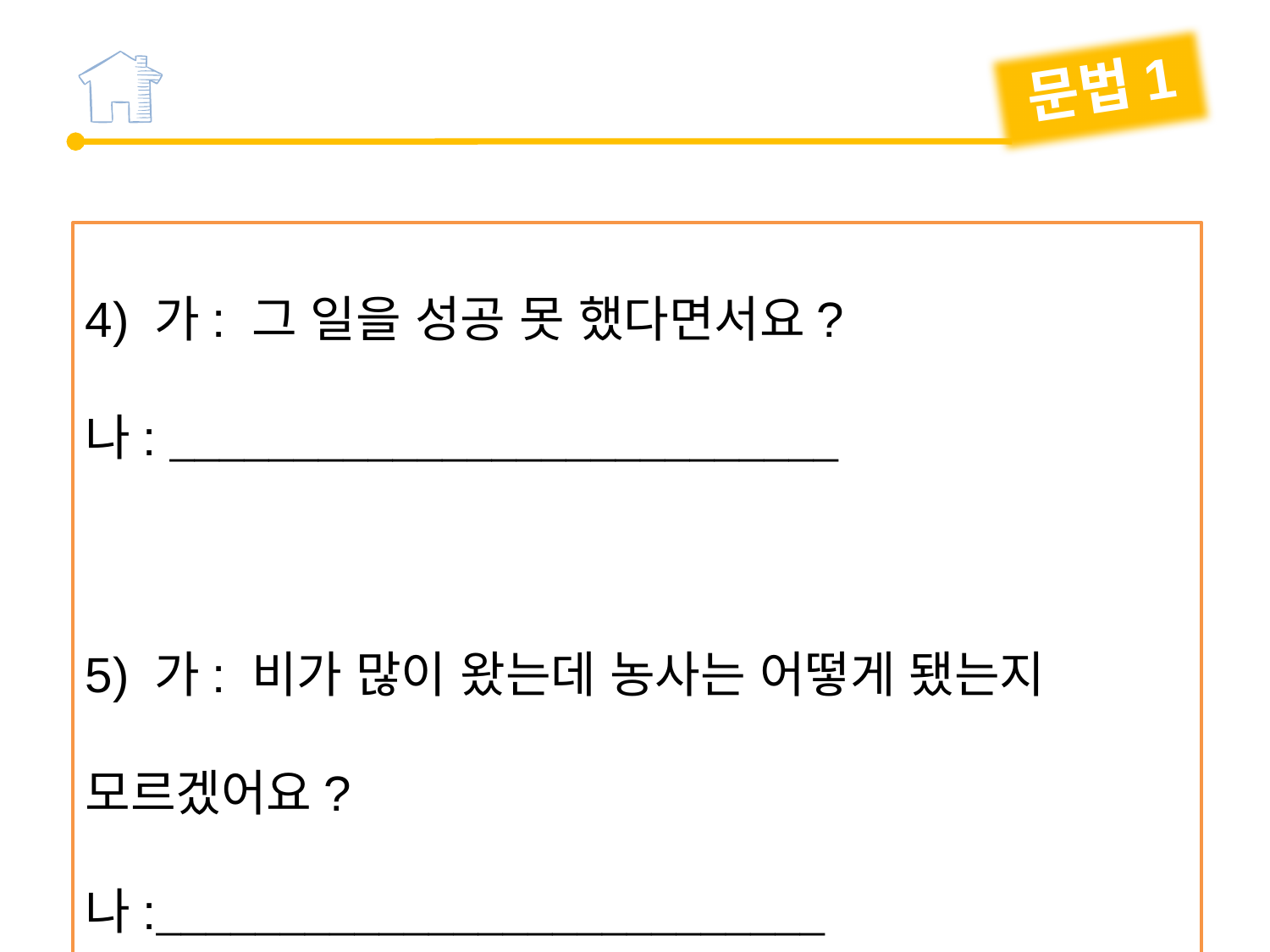

문법1

4) 가: 그 일을 성공 못 했다면서요?
나: ___________________________
5) 가: 비가 많이 왔는데 농사는 어떻게 됐는지 모르겠어요?
나:___________________________